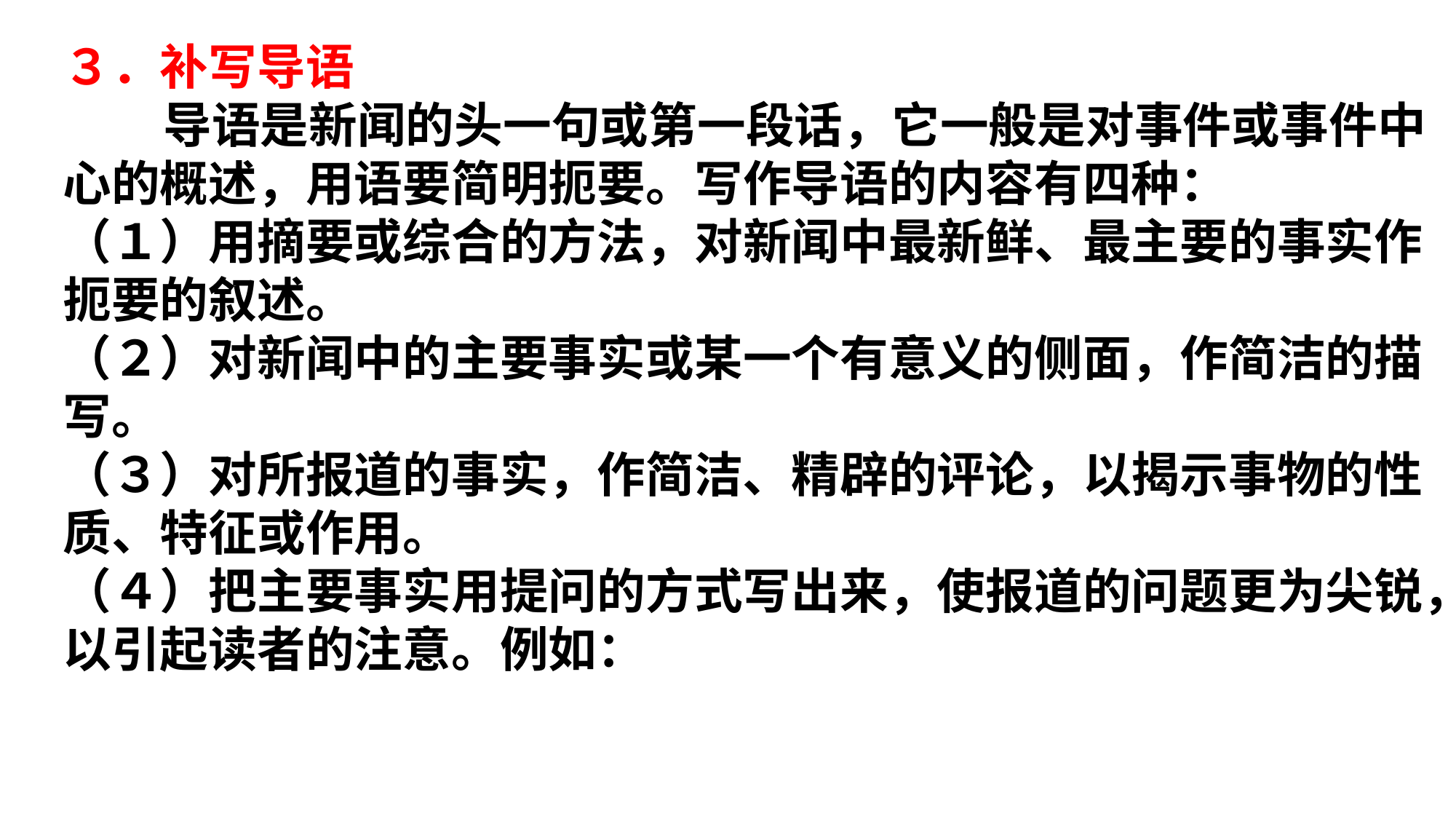

３．补写导语
        导语是新闻的头一句或第一段话，它一般是对事件或事件中心的概述，用语要简明扼要。写作导语的内容有四种：
（１）用摘要或综合的方法，对新闻中最新鲜、最主要的事实作扼要的叙述。
（２）对新闻中的主要事实或某一个有意义的侧面，作简洁的描写。
（３）对所报道的事实，作简洁、精辟的评论，以揭示事物的性质、特征或作用。
（４）把主要事实用提问的方式写出来，使报道的问题更为尖锐，以引起读者的注意。例如：